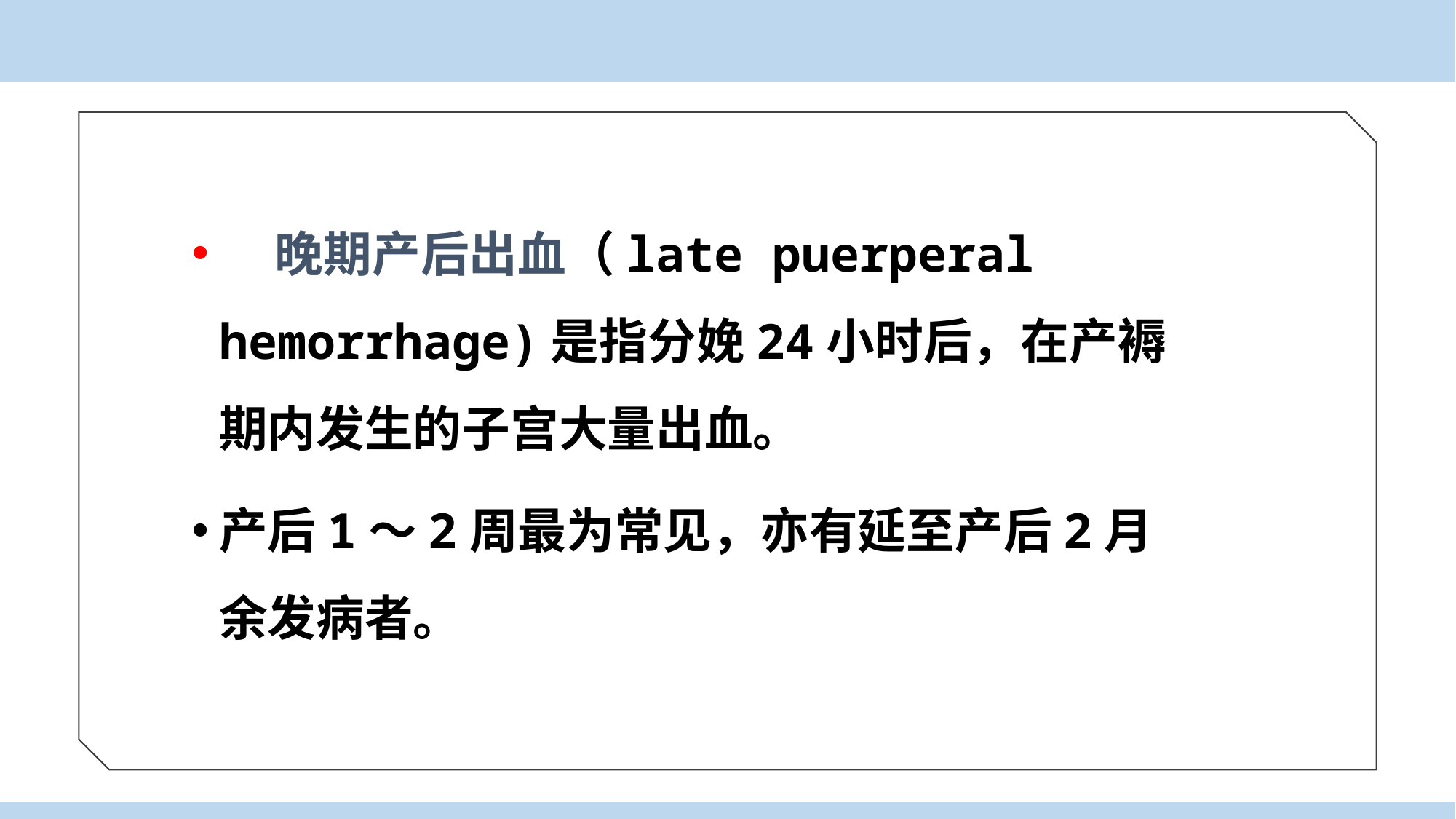

晚期产后出血（late puerperal hemorrhage)是指分娩24小时后，在产褥期内发生的子宫大量出血。
产后1～2周最为常见，亦有延至产后2月余发病者。